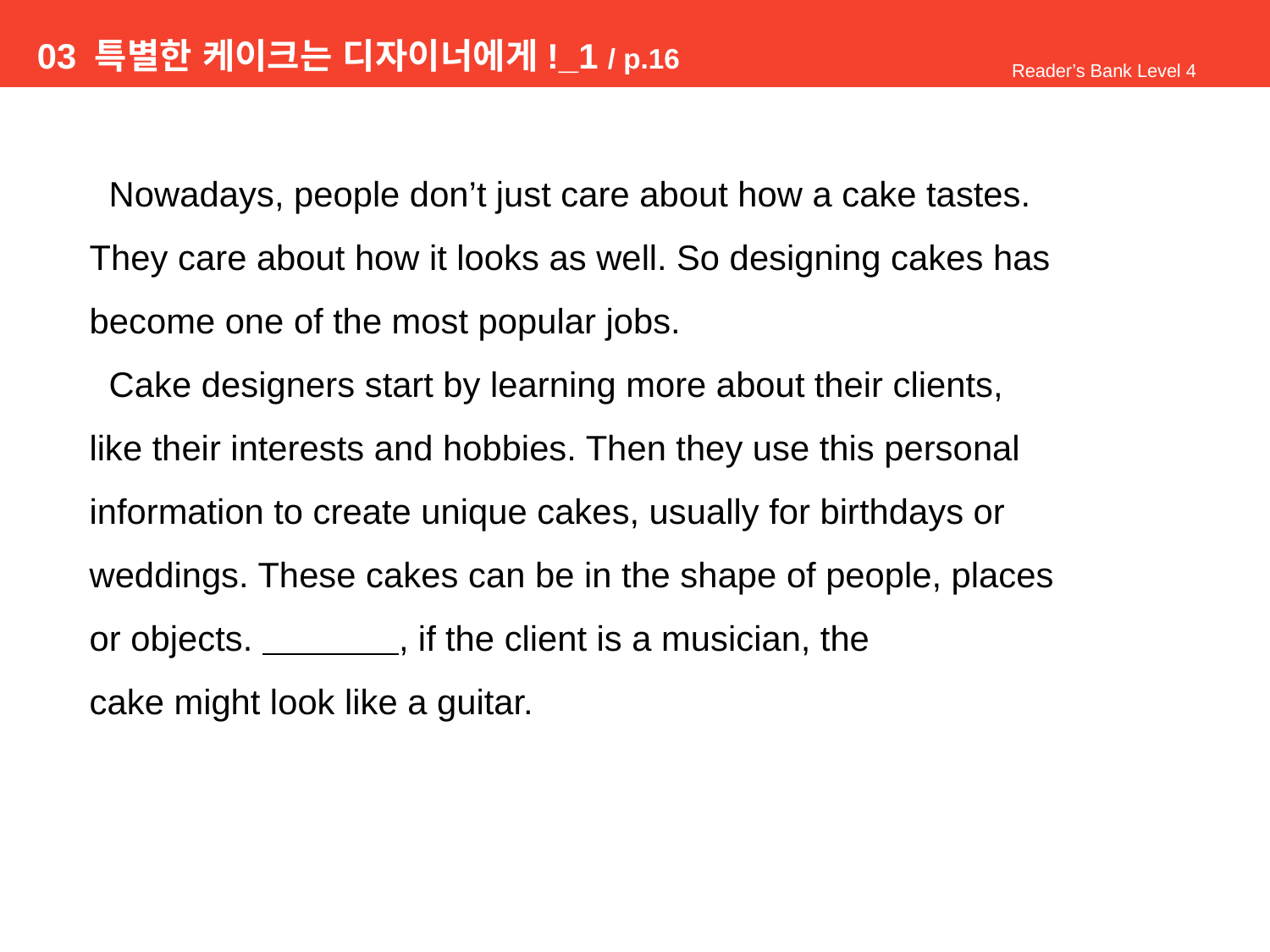

# 03 특별한 케이크는 디자이너에게!_1 / p.16
Reader’s Bank Level 4

  Nowadays, people don’t just care about how a cake tastes.
They care about how it looks as well. So designing cakes has
become one of the most popular jobs.
  Cake designers start by learning more about their clients,
like their interests and hobbies. Then they use this personal
information to create unique cakes, usually for birthdays or
weddings. These cakes can be in the shape of people, places
or objects.               , if the client is a musician, the
cake might look like a guitar.